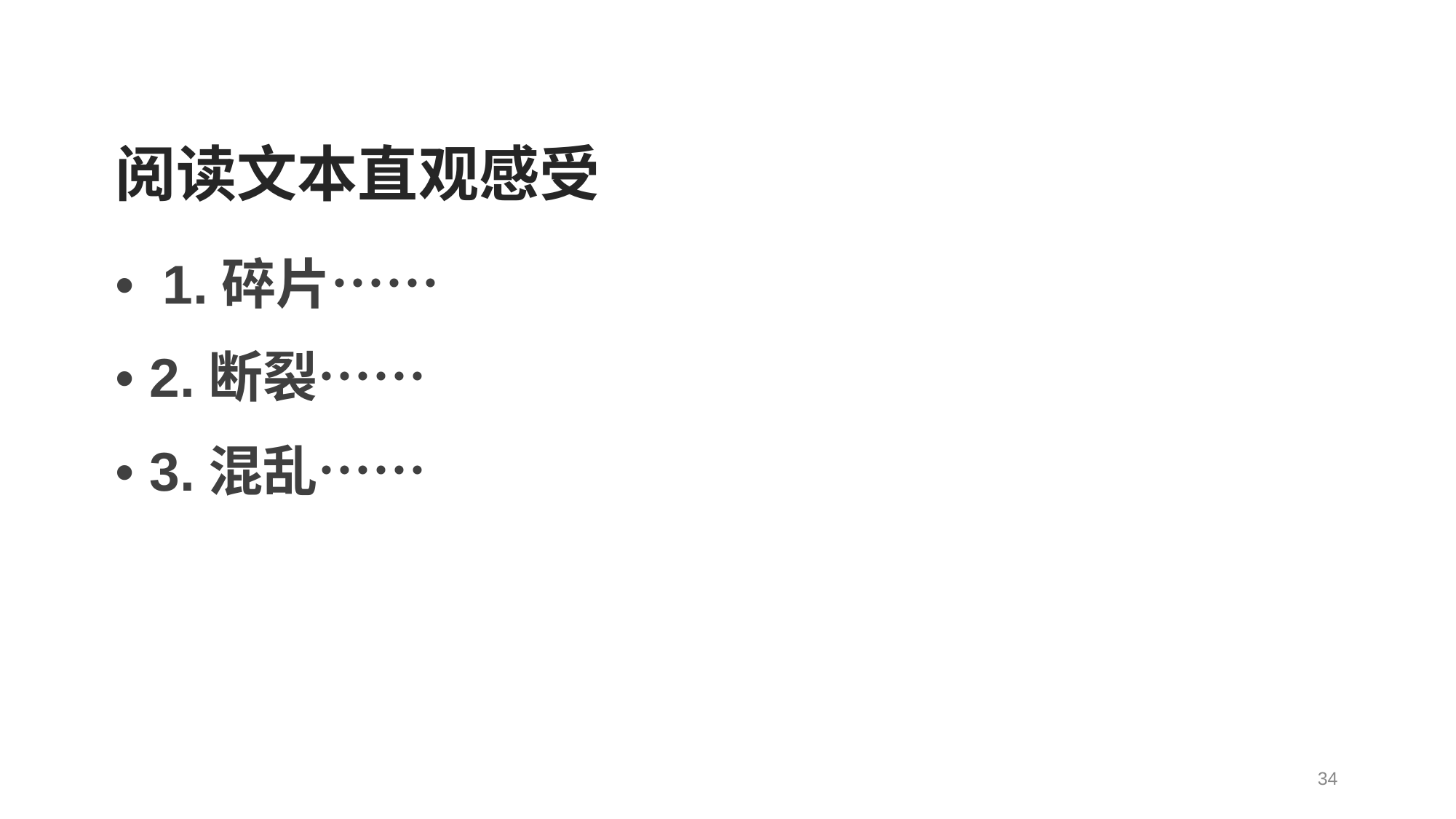

阅读文本直观感受 • 1.碎片……
• 2.断裂……
• 3.混乱……
34